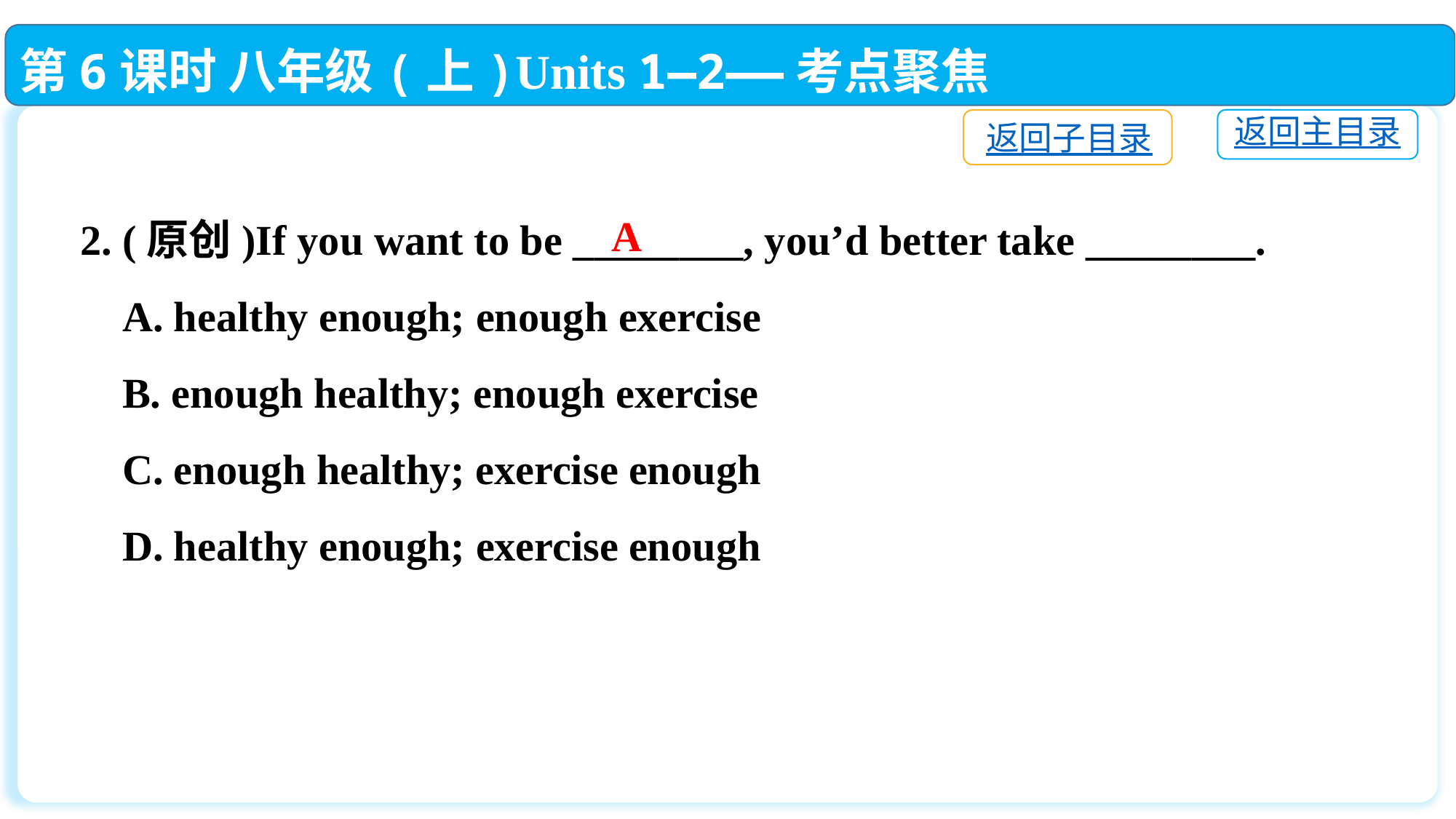

第6课时 八年级(上)Units 1—2——考点聚焦

返回主目录

返回子目录
2. (原创)If you want to be ________, you’d better take ________.
    A. healthy enough; enough exercise
    B. enough healthy; enough exercise
    C. enough healthy; exercise enough
    D. healthy enough; exercise enough

A